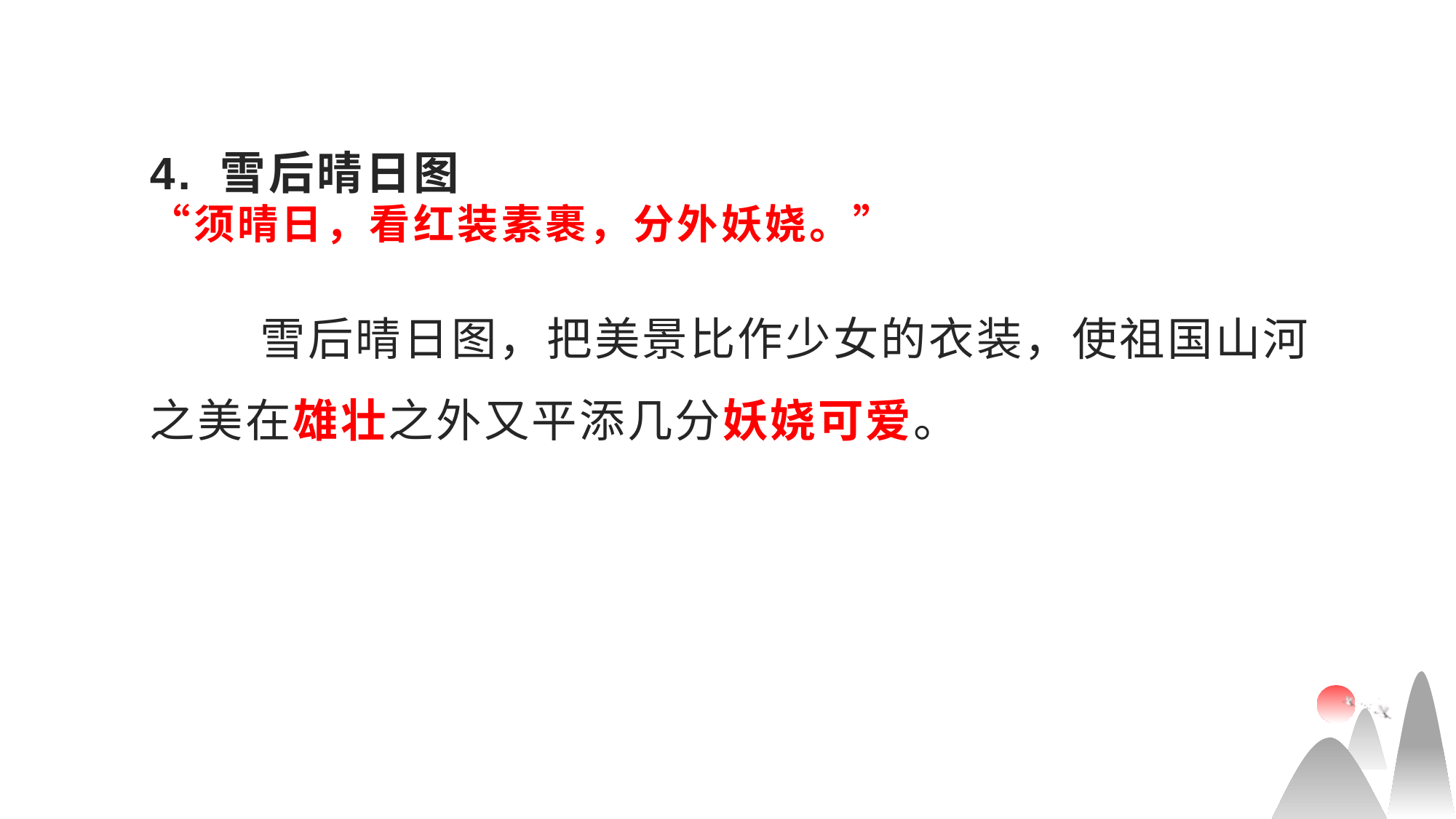

# 4. 雪后晴日图 “须晴日，看红装素裹，分外妖娆。”
        雪后晴日图，把美景比作少女的衣装，使祖国山河之美在雄壮之外又平添几分妖娆可爱。